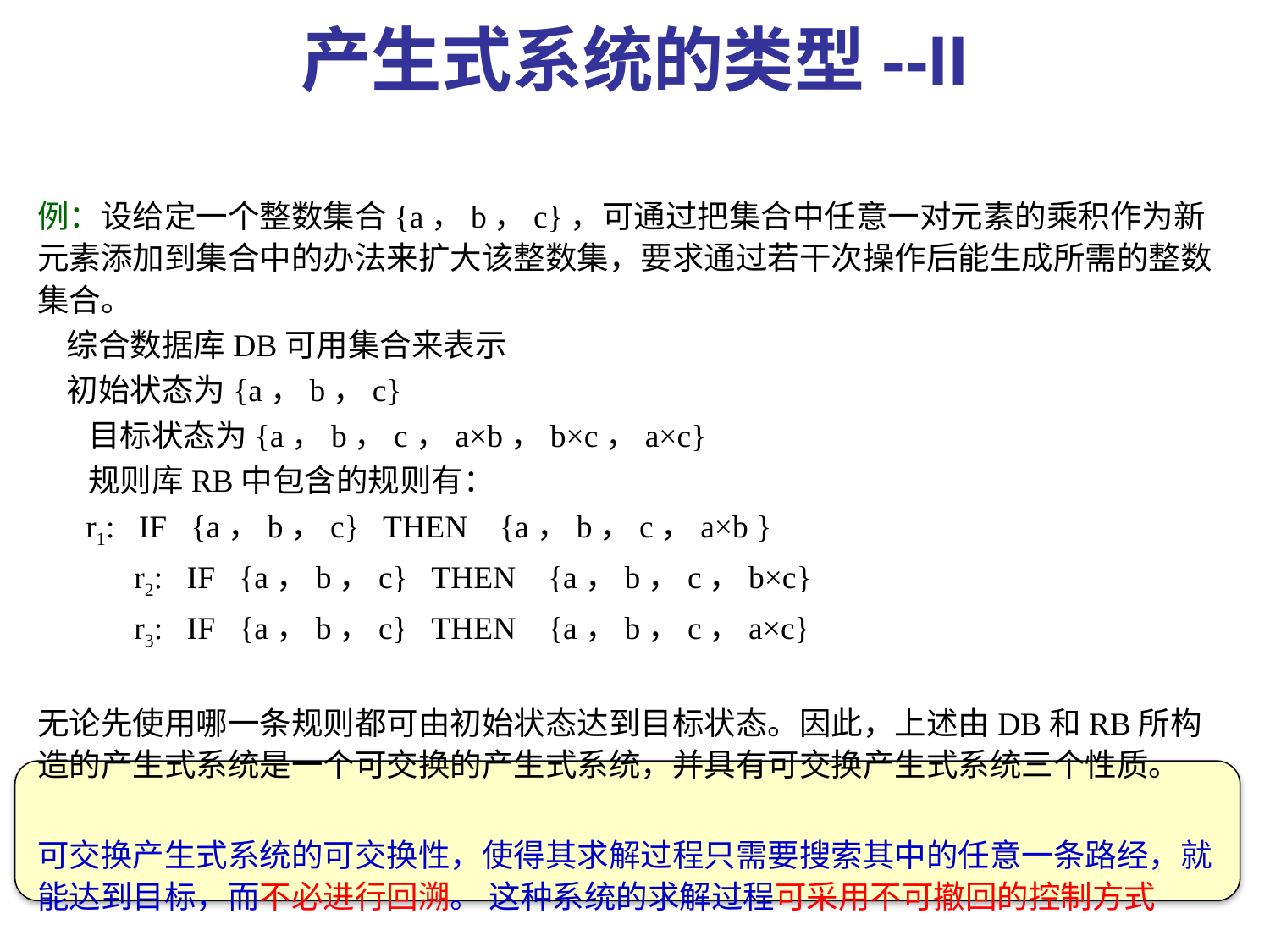

# 产生式系统的类型--II
例：设给定一个整数集合{a，b，c}，可通过把集合中任意一对元素的乘积作为新元素添加到集合中的办法来扩大该整数集，要求通过若干次操作后能生成所需的整数集合。
   综合数据库DB可用集合来表示
   初始状态为{a，b，c}
      目标状态为{a，b，c，a×b，b×c，a×c}
      规则库RB中包含的规则有：
      r1:   IF   {a，b，c}   THEN    {a，b，c，a×b }
            r2:   IF   {a，b，c}   THEN    {a，b，c，b×c}
            r3:   IF   {a，b，c}   THEN    {a，b，c，a×c}

无论先使用哪一条规则都可由初始状态达到目标状态。因此，上述由DB和RB所构造的产生式系统是一个可交换的产生式系统，并具有可交换产生式系统三个性质。

可交换产生式系统的可交换性，使得其求解过程只需要搜索其中的任意一条路经，就能达到目标，而不必进行回溯。 这种系统的求解过程可采用不可撤回的控制方式